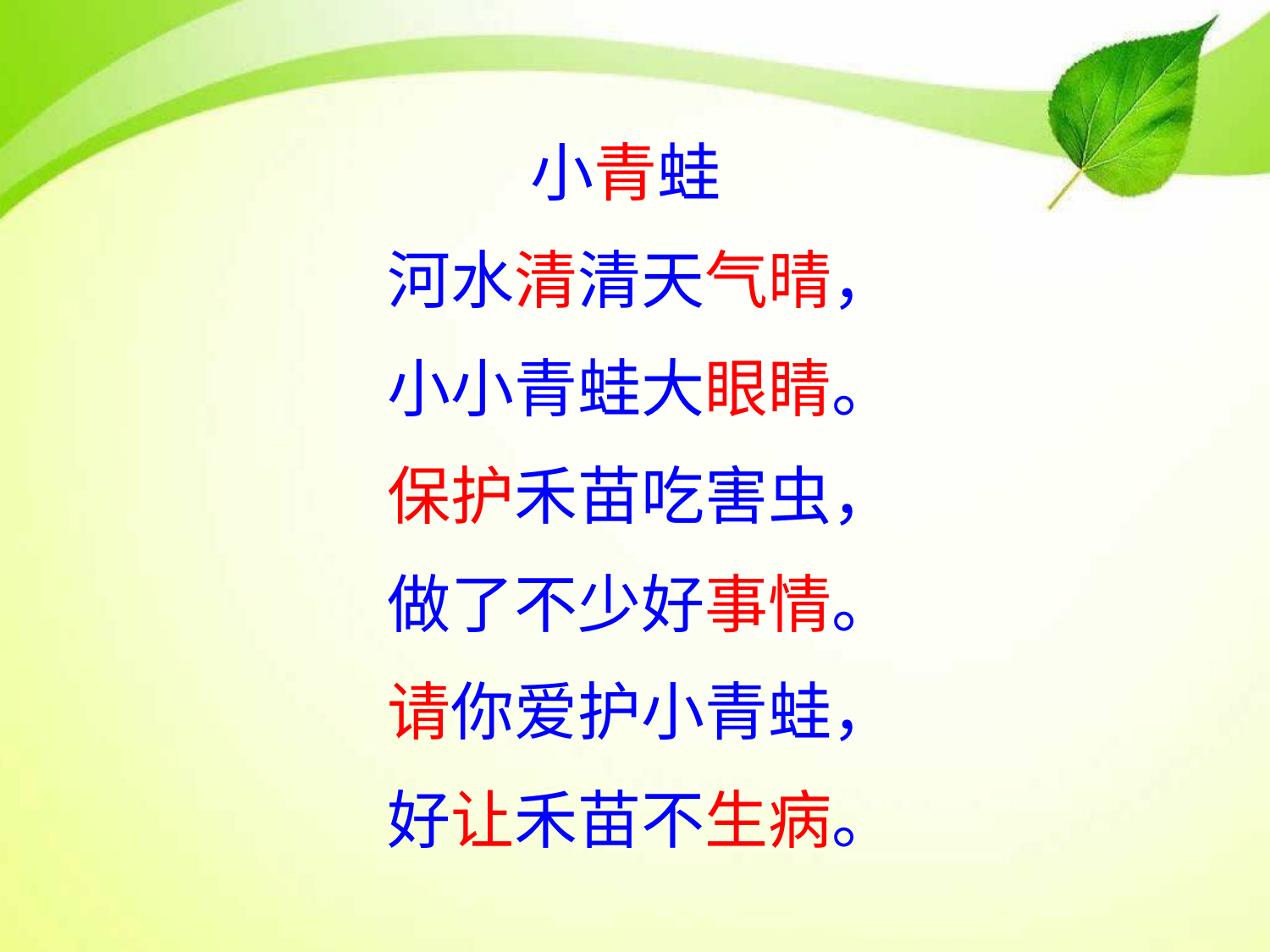

小青蛙
河水清清天气晴，
小小青蛙大眼睛。
保护禾苗吃害虫，
做了不少好事情。
请你爱护小青蛙，
好让禾苗不生病。